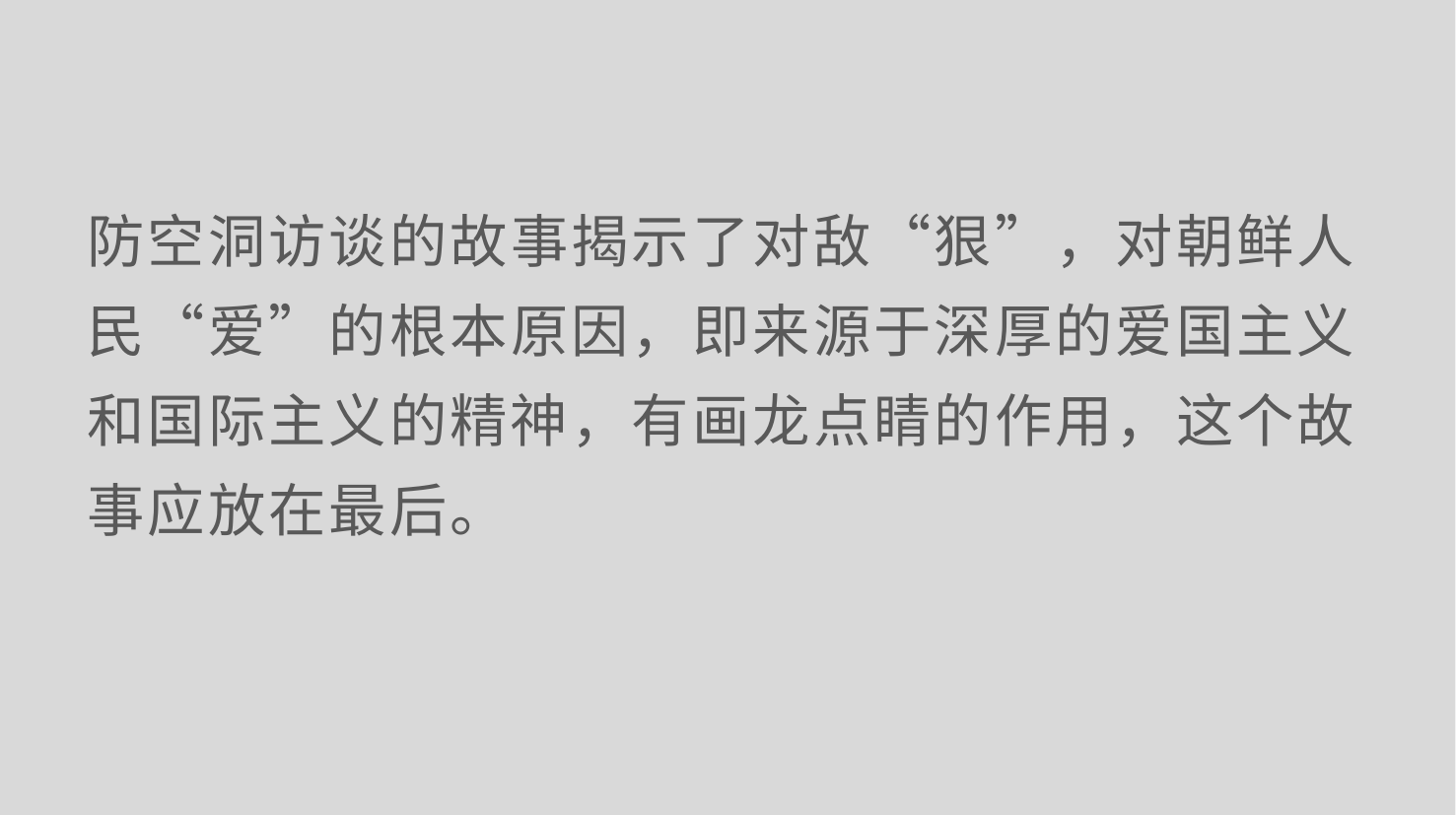

防空洞访谈的故事揭示了对敌“狠”，对朝鲜人民“爱”的根本原因，即来源于深厚的爱国主义和国际主义的精神，有画龙点睛的作用，这个故事应放在最后。